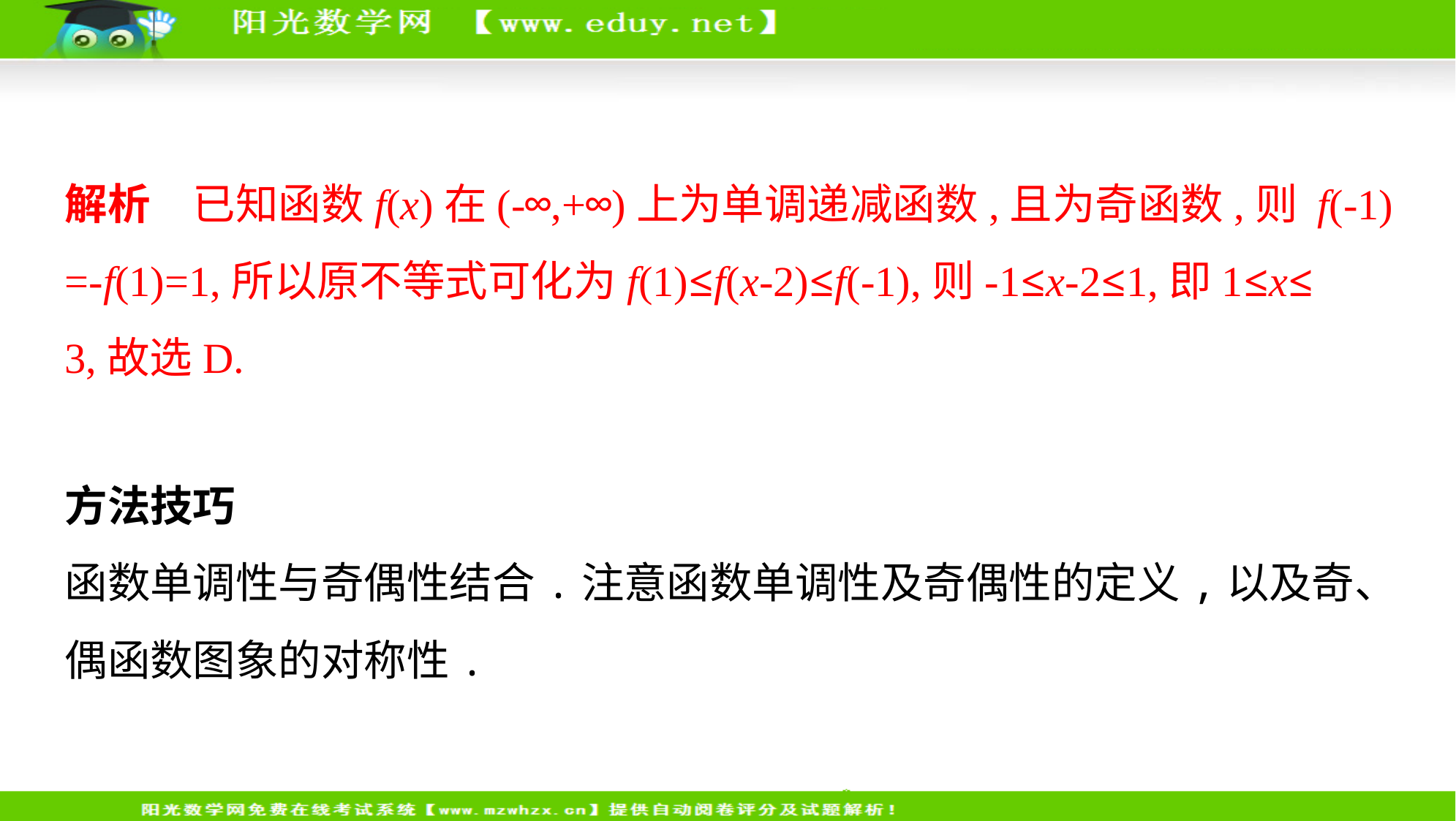

解析　已知函数f(x)在(-∞,+∞)上为单调递减函数,且为奇函数,则 f(-1)
=-f(1)=1,所以原不等式可化为f(1)≤f(x-2)≤f(-1),则-1≤x-2≤1,即1≤x≤
3,故选D.
方法技巧
函数单调性与奇偶性结合.注意函数单调性及奇偶性的定义,以及奇、
偶函数图象的对称性.